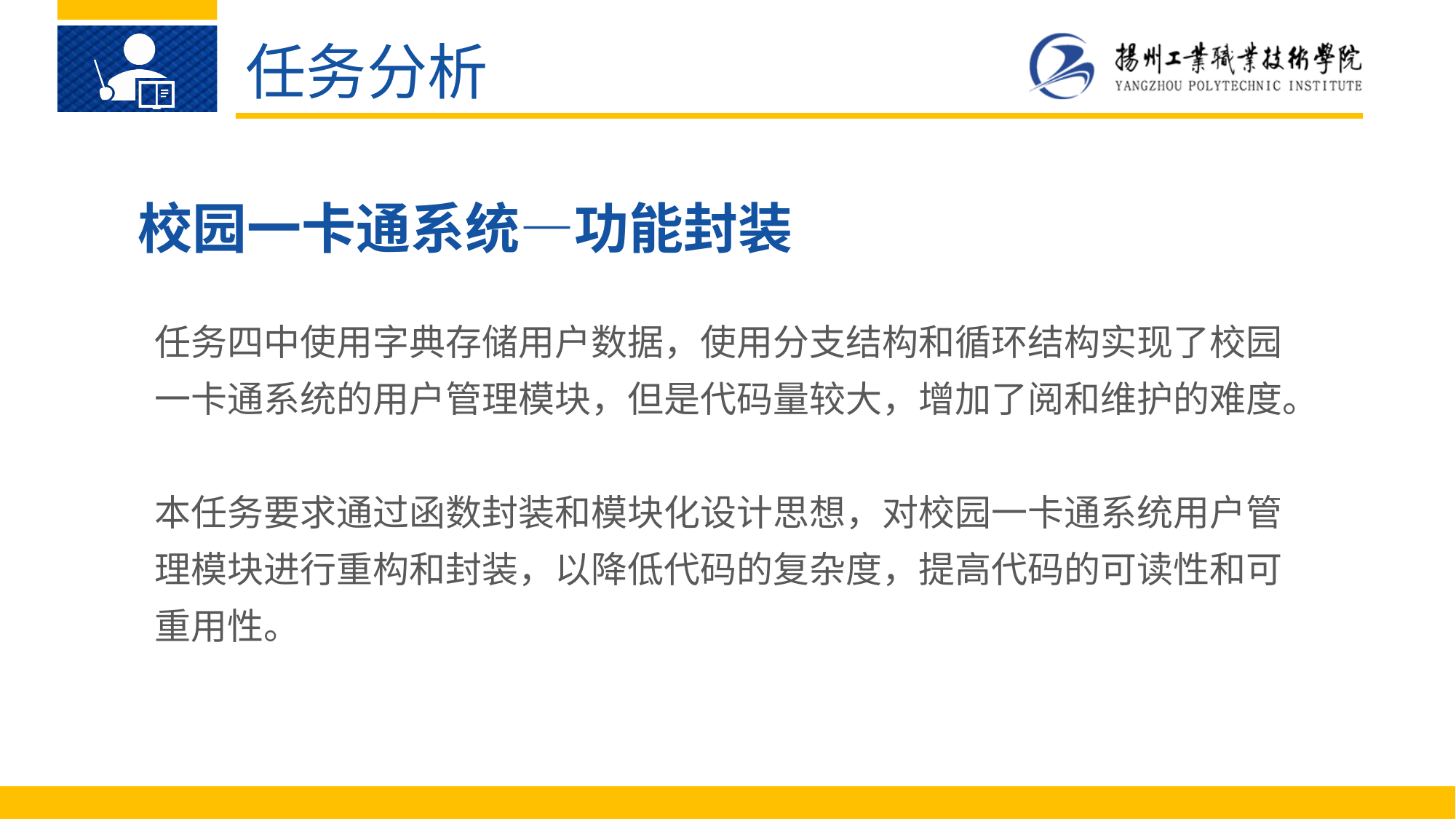

任务分析
校园一卡通系统—功能封装
任务四中使用字典存储用户数据，使用分支结构和循环结构实现了校园一卡通系统的用户管理模块，但是代码量较大，增加了阅和维护的难度。

本任务要求通过函数封装和模块化设计思想，对校园一卡通系统用户管理模块进行重构和封装，以降低代码的复杂度，提高代码的可读性和可重用性。